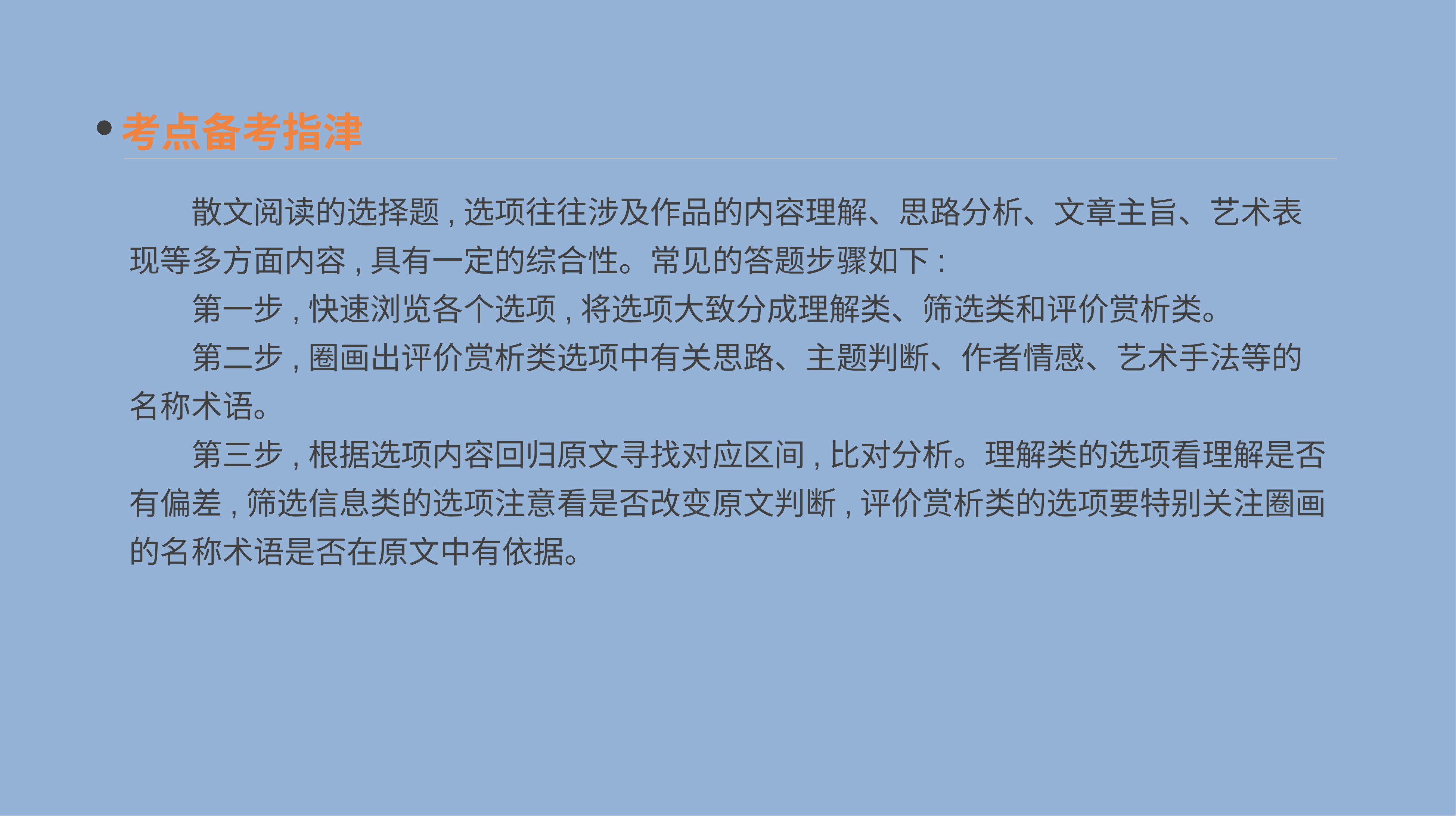

考点备考指津

　　散文阅读的选择题,选项往往涉及作品的内容理解、思路分析、文章主旨、艺术表现等多方面内容,具有一定的综合性。常见的答题步骤如下:
　　第一步,快速浏览各个选项,将选项大致分成理解类、筛选类和评价赏析类。
　　第二步,圈画出评价赏析类选项中有关思路、主题判断、作者情感、艺术手法等的名称术语。
　　第三步,根据选项内容回归原文寻找对应区间,比对分析。理解类的选项看理解是否有偏差,筛选信息类的选项注意看是否改变原文判断,评价赏析类的选项要特别关注圈画的名称术语是否在原文中有依据。